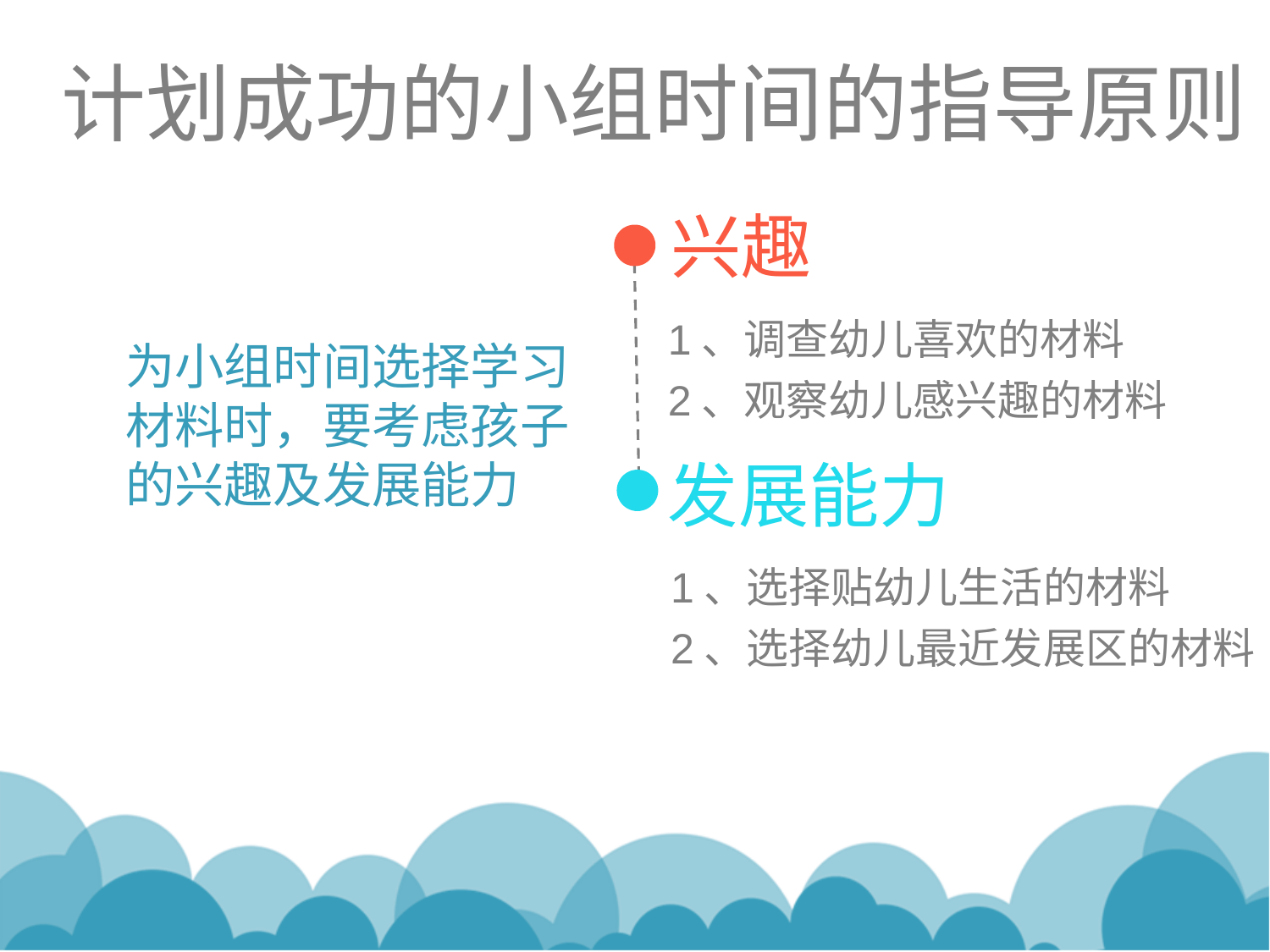

# 计划成功的小组时间的指导原则
兴趣

1、调查幼儿喜欢的材料
2、观察幼儿感兴趣的材料

为小组时间选择学习材料时，要考虑孩子的兴趣及发展能力

发展能力

1、选择贴幼儿生活的材料
2、选择幼儿最近发展区的材料